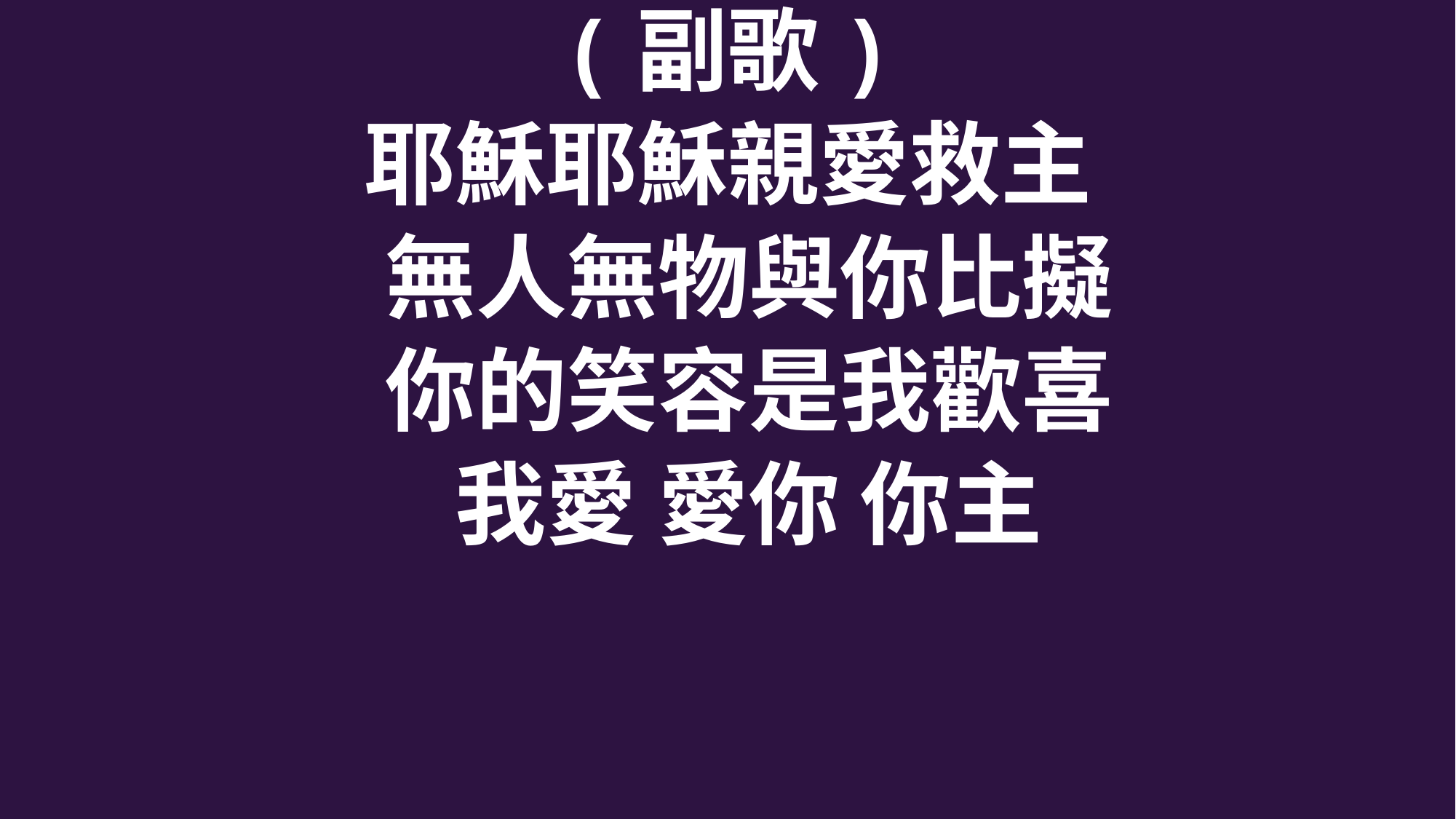

(副歌)
耶穌耶穌親愛救主
 無人無物與你比擬
 你的笑容是我歡喜
 我愛 愛你 你主